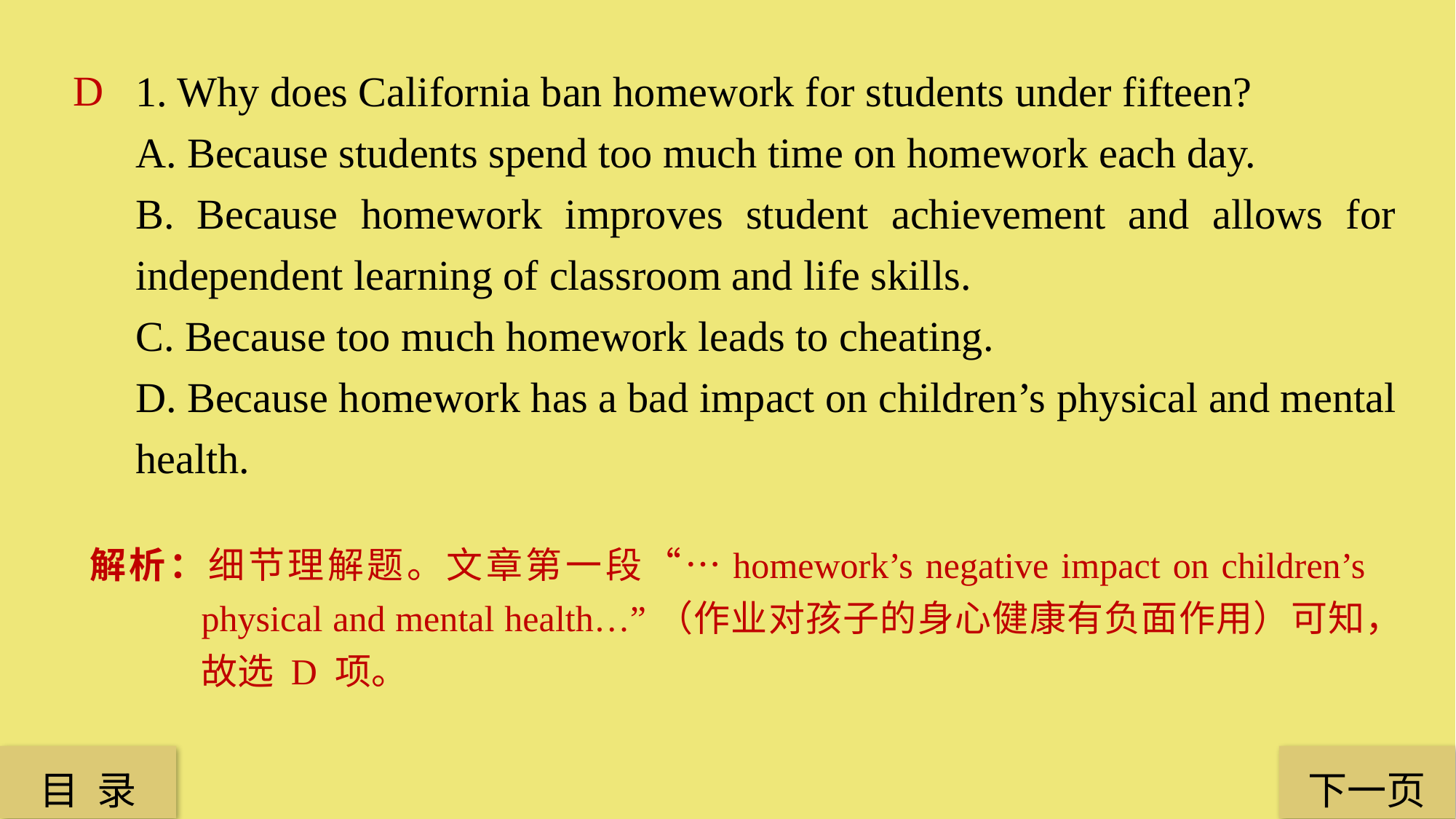

1. Why does California ban homework for students under fifteen?
A. Because students spend too much time on homework each day.
B. Because homework improves student achievement and allows for independent learning of classroom and life skills.
C. Because too much homework leads to cheating.
D. Because homework has a bad impact on children’s physical and mental health.
D
解析：细节理解题。文章第一段“…homework’s negative impact on children’s physical and mental health…”（作业对孩子的身心健康有负面作用）可知，故选 D 项。